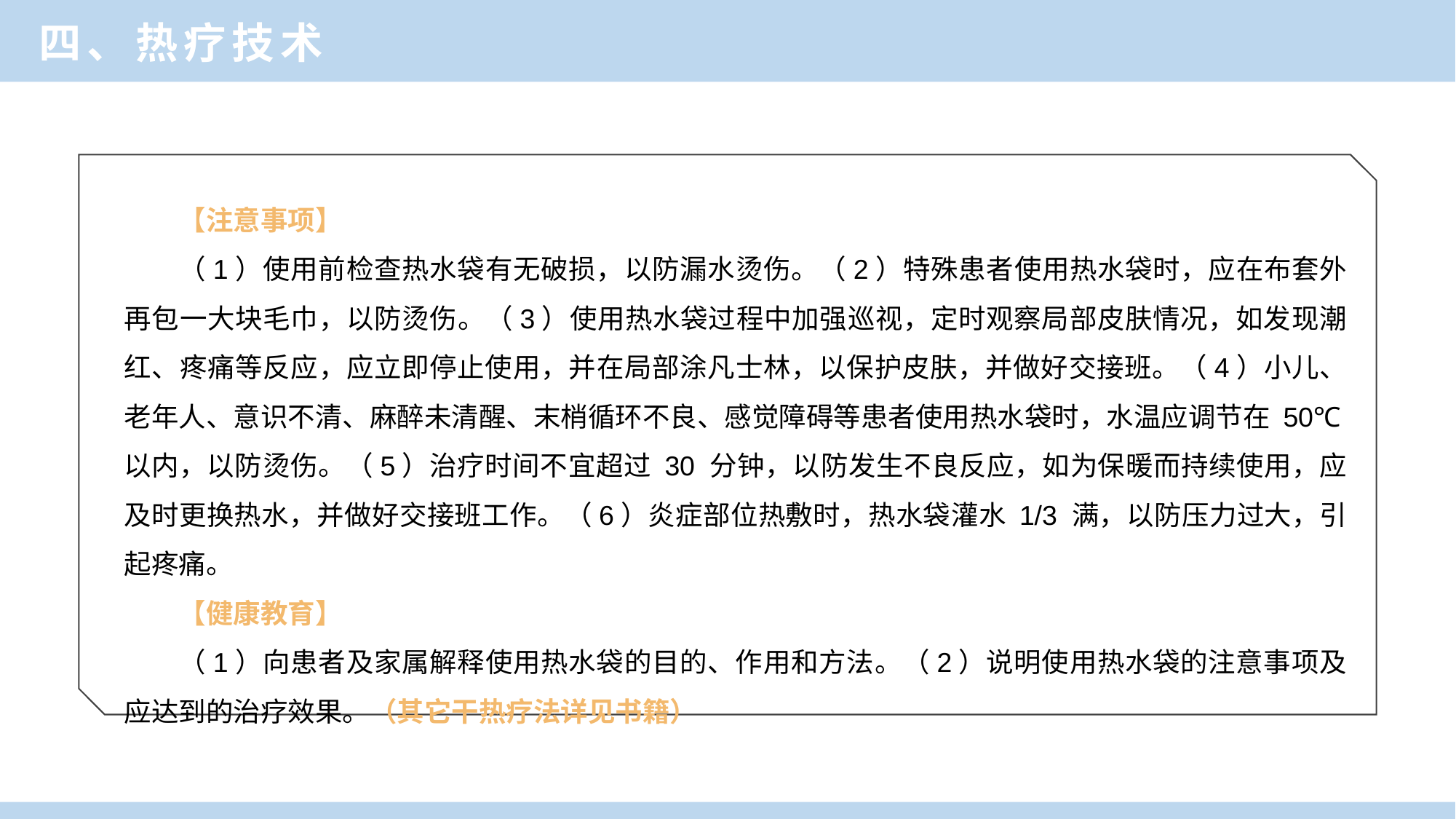

四、热疗技术

【注意事项】
（1）使用前检查热水袋有无破损，以防漏水烫伤。（2）特殊患者使用热水袋时，应在布套外再包一大块毛巾，以防烫伤。（3）使用热水袋过程中加强巡视，定时观察局部皮肤情况，如发现潮红、疼痛等反应，应立即停止使用，并在局部涂凡士林，以保护皮肤，并做好交接班。（4）小儿、老年人、意识不清、麻醉未清醒、末梢循环不良、感觉障碍等患者使用热水袋时，水温应调节在 50℃以内，以防烫伤。（5）治疗时间不宜超过 30 分钟，以防发生不良反应，如为保暖而持续使用，应及时更换热水，并做好交接班工作。（6）炎症部位热敷时，热水袋灌水 1/3 满，以防压力过大，引起疼痛。
【健康教育】
（1）向患者及家属解释使用热水袋的目的、作用和方法。（2）说明使用热水袋的注意事项及应达到的治疗效果。（其它干热疗法详见书籍）